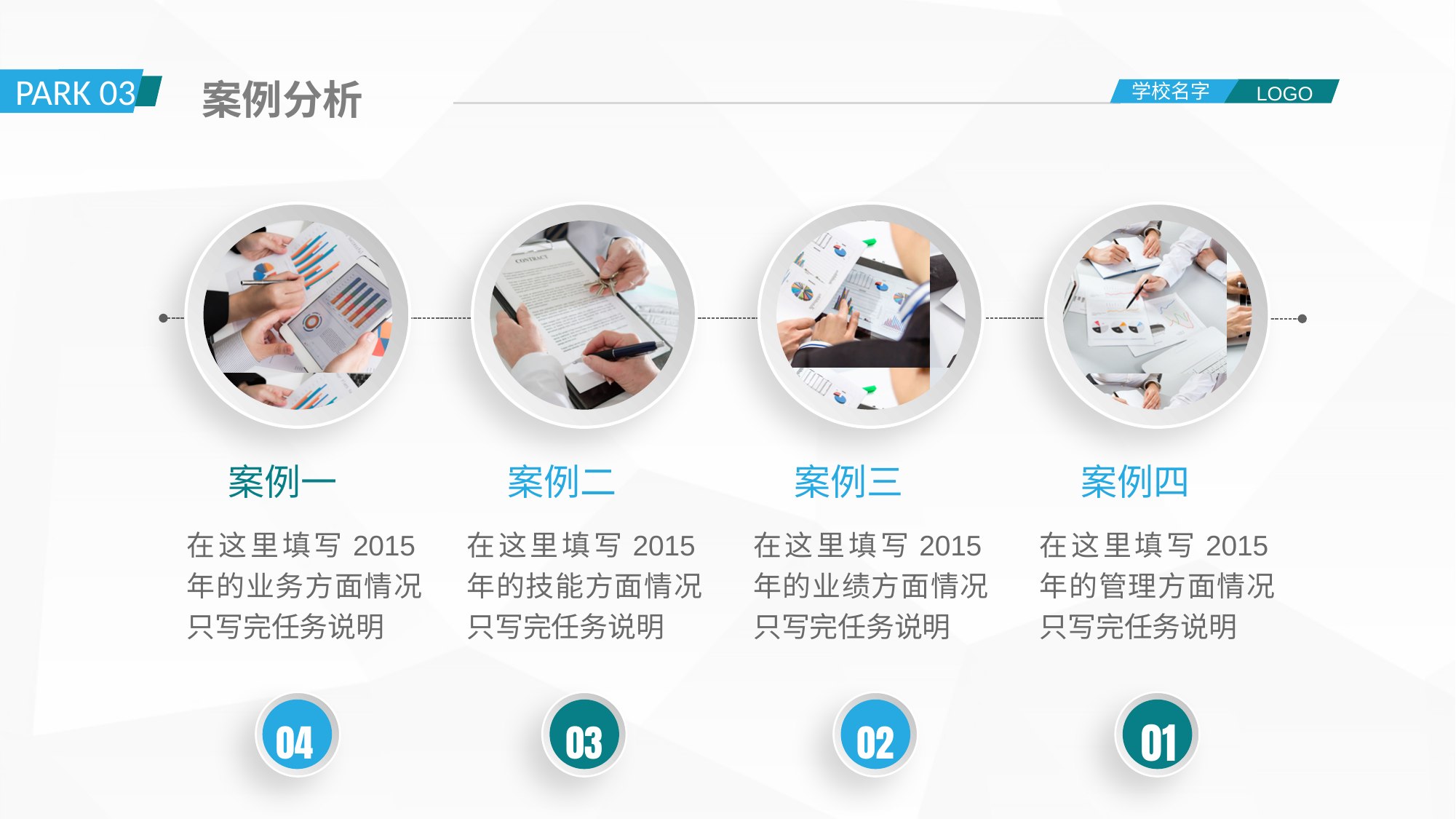

案例分析

案例一
案例二
案例三
案例四
在这里填写2015年的业务方面情况只写完任务说明
在这里填写2015年的业绩方面情况只写完任务说明
在这里填写2015年的技能方面情况只写完任务说明
在这里填写2015年的管理方面情况只写完任务说明

01

04

03

02
延迟符号